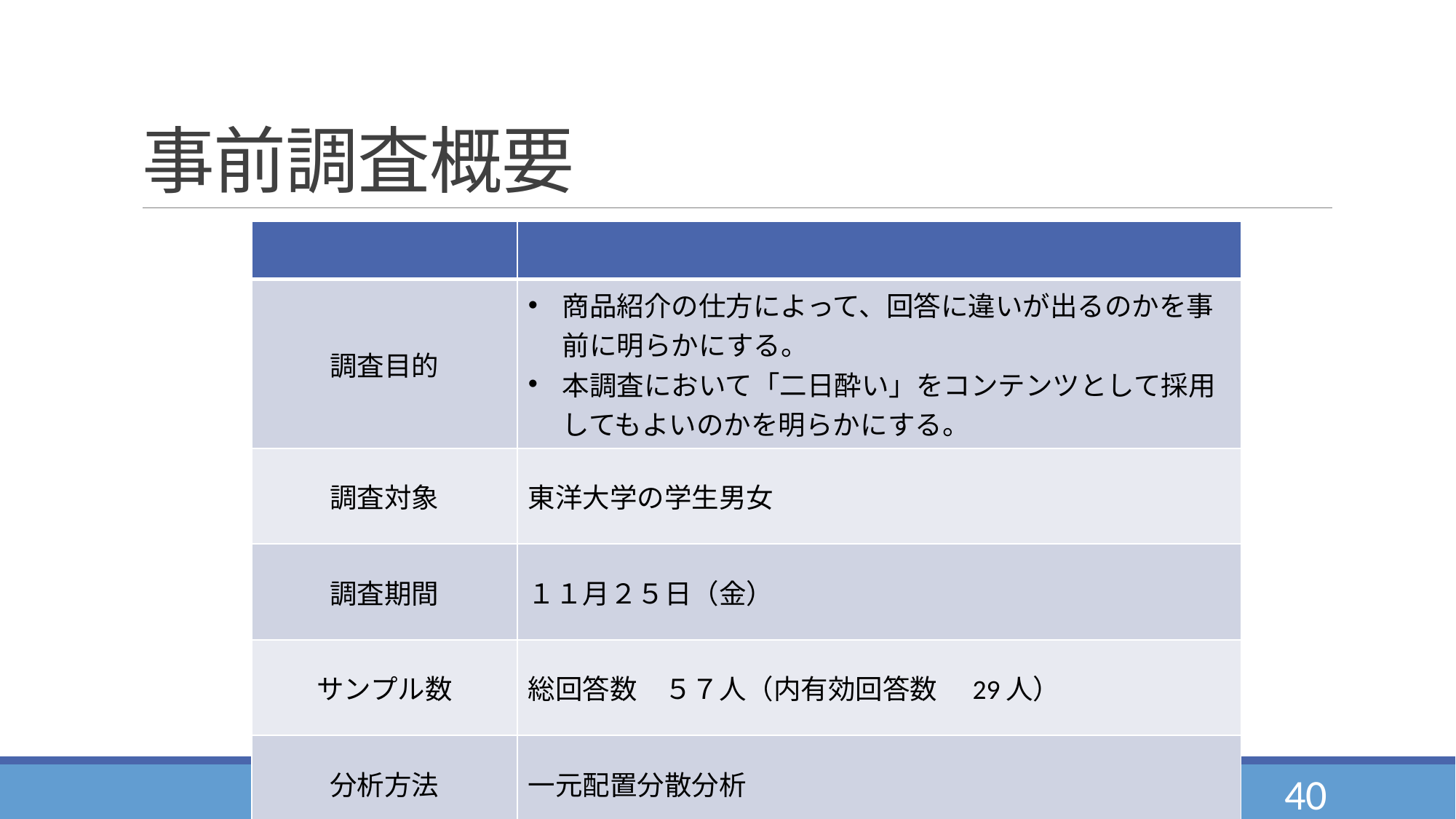

# 事前調査概要
|  |  |
| --- | --- |
| 調査目的 | 商品紹介の仕方によって、回答に違いが出るのかを事前に明らかにする。 本調査において「二日酔い」をコンテンツとして採用してもよいのかを明らかにする。 |
| 調査対象 | 東洋大学の学生男女 |
| 調査期間 | １１月２５日（金） |
| サンプル数 | 総回答数　５７人（内有効回答数　29人） |
| 分析方法 | 一元配置分散分析 |
40